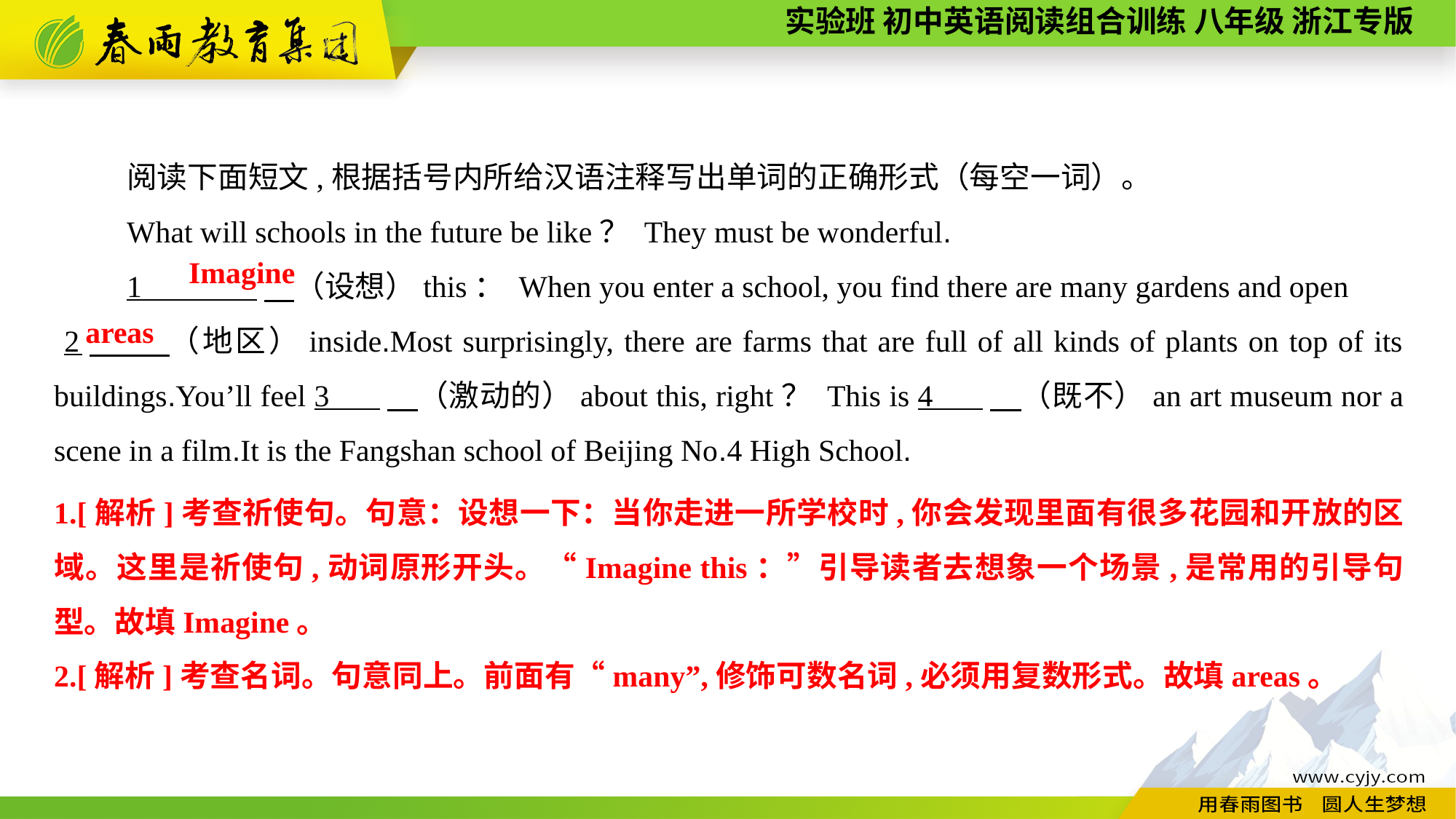

阅读下面短文,根据括号内所给汉语注释写出单词的正确形式（每空一词）。
What will schools in the future be like？ They must be wonderful.
1               　（设想）this： When you enter a school, you find there are many gardens and open
 2　     （地区）inside.Most surprisingly, there are farms that are full of all kinds of plants on top of its buildings.You’ll feel 3      　（激动的）about this, right？ This is 4      　（既不）an art museum nor a scene in a film.It is the Fangshan school of Beijing No.4 High School.
Imagine
areas
1.[解析]考查祈使句。句意：设想一下：当你走进一所学校时,你会发现里面有很多花园和开放的区域。这里是祈使句,动词原形开头。“Imagine this：”引导读者去想象一个场景,是常用的引导句型。故填Imagine。
2.[解析]考查名词。句意同上。前面有“many”,修饰可数名词,必须用复数形式。故填areas。